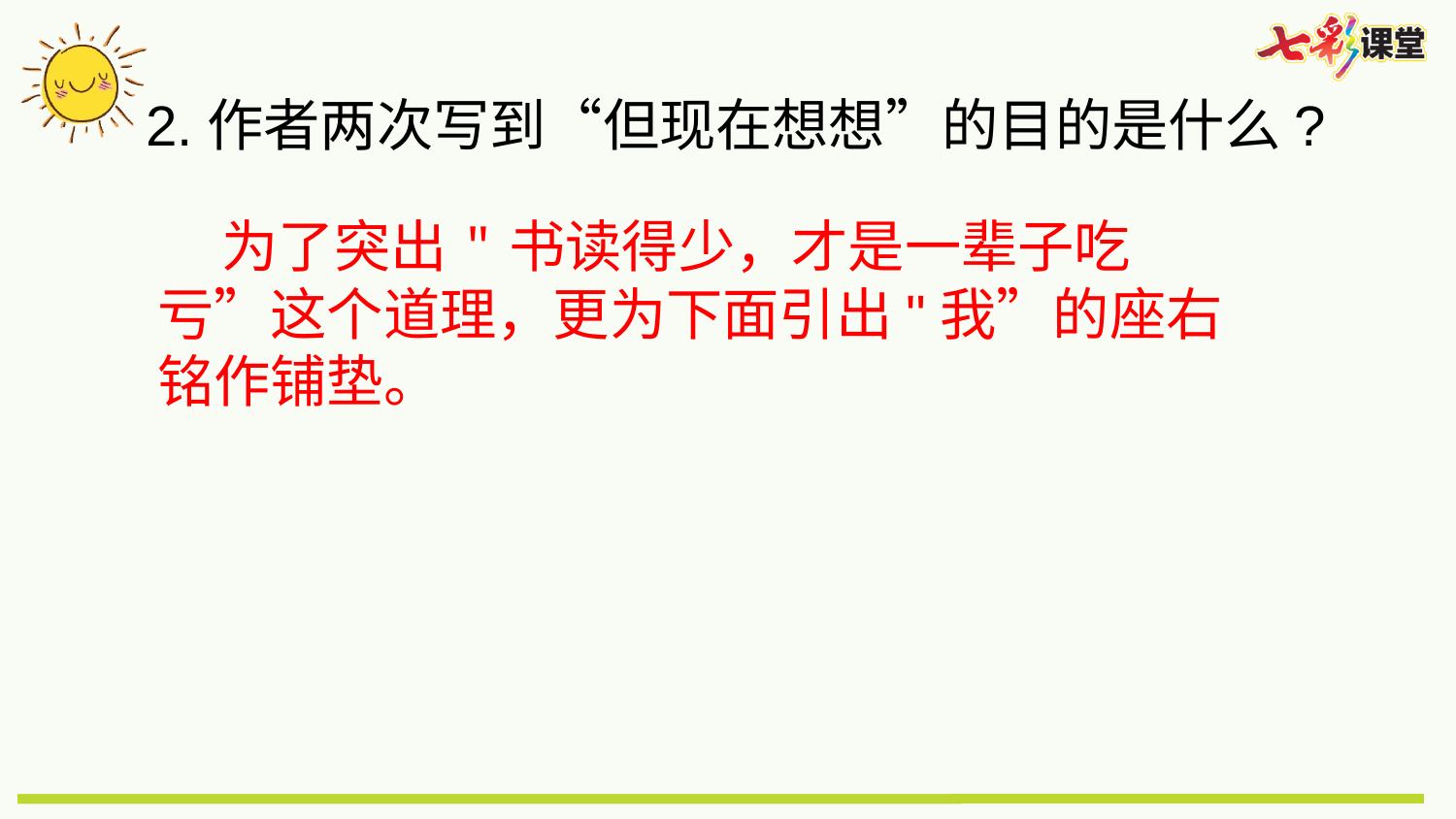

2.作者两次写到“但现在想想”的目的是什么?
    为了突出"书读得少，才是一辈子吃亏”这个道理，更为下面引出"我”的座右铭作铺垫。